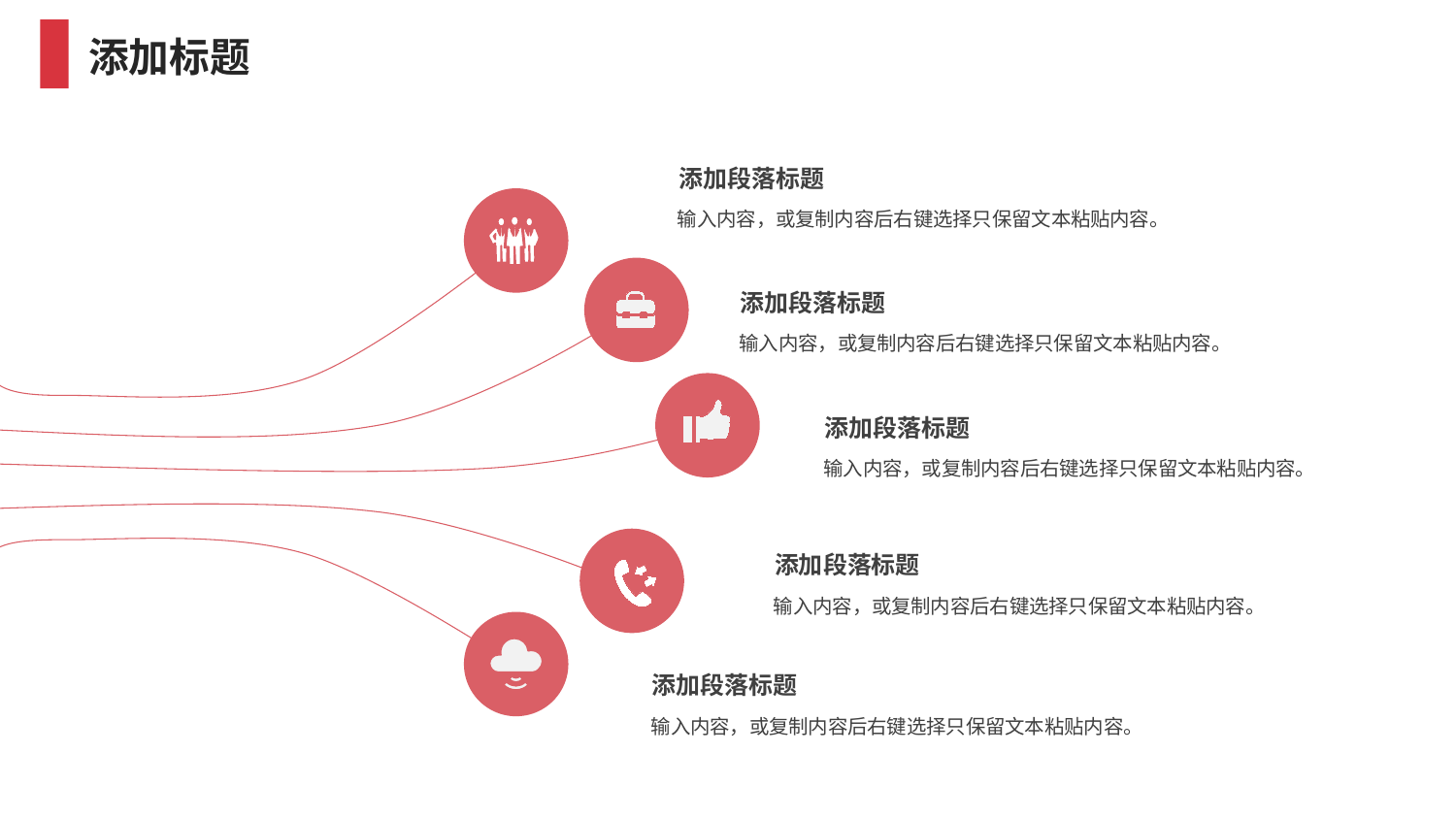

添加标题
添加段落标题
输入内容，或复制内容后右键选择只保留文本粘贴内容。

添加段落标题
输入内容，或复制内容后右键选择只保留文本粘贴内容。

添加段落标题
输入内容，或复制内容后右键选择只保留文本粘贴内容。

添加段落标题
输入内容，或复制内容后右键选择只保留文本粘贴内容。

添加段落标题
输入内容，或复制内容后右键选择只保留文本粘贴内容。